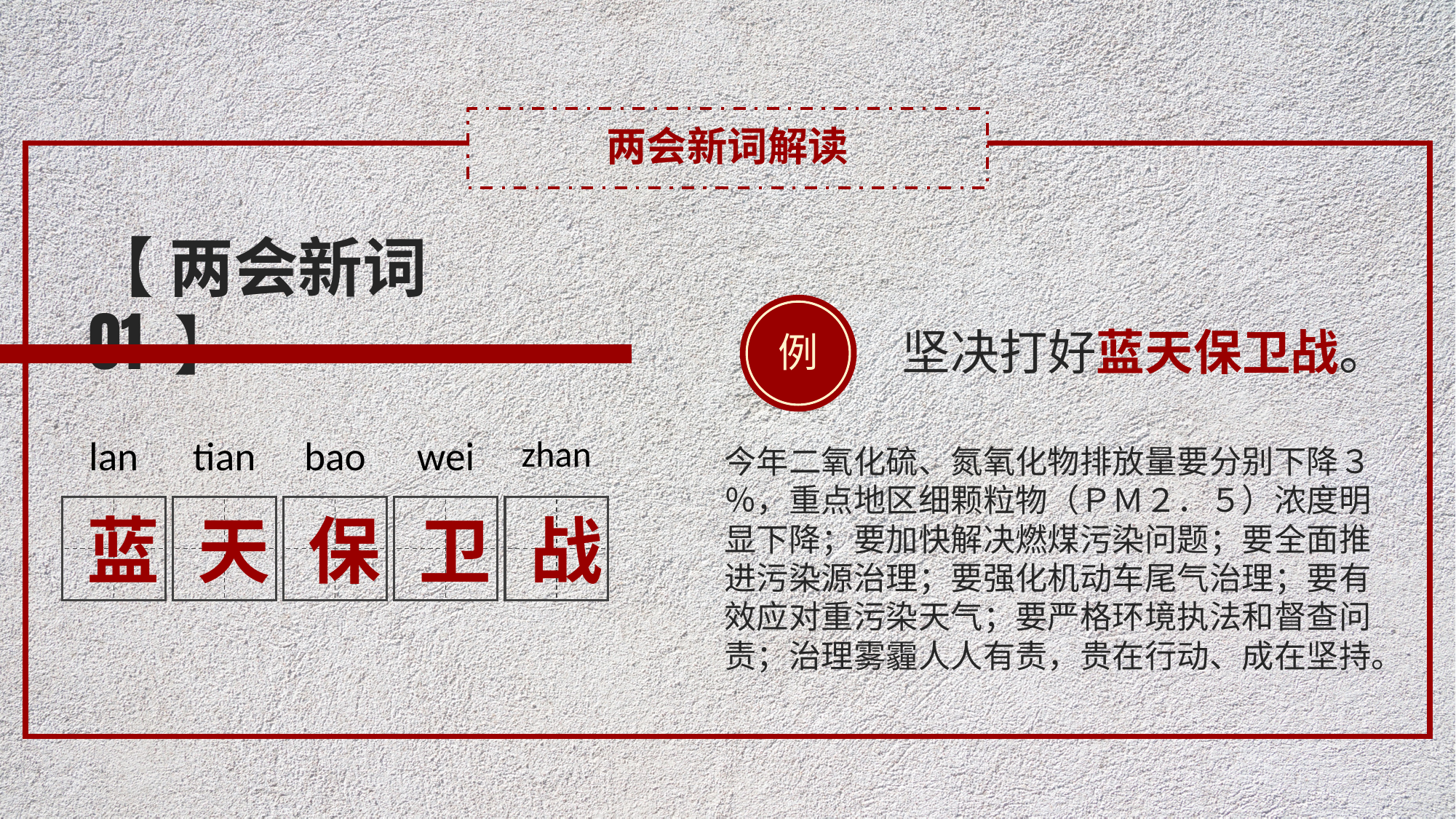

两会新词解读

【 两会新词   01 】

例
坚决打好蓝天保卫战。

lan

蓝
tian

天
bao

保
wei

卫
zhan

战
今年二氧化硫、氮氧化物排放量要分别下降３％，重点地区细颗粒物（ＰＭ２．５）浓度明显下降；要加快解决燃煤污染问题；要全面推进污染源治理；要强化机动车尾气治理；要有效应对重污染天气；要严格环境执法和督查问责；治理雾霾人人有责，贵在行动、成在坚持。